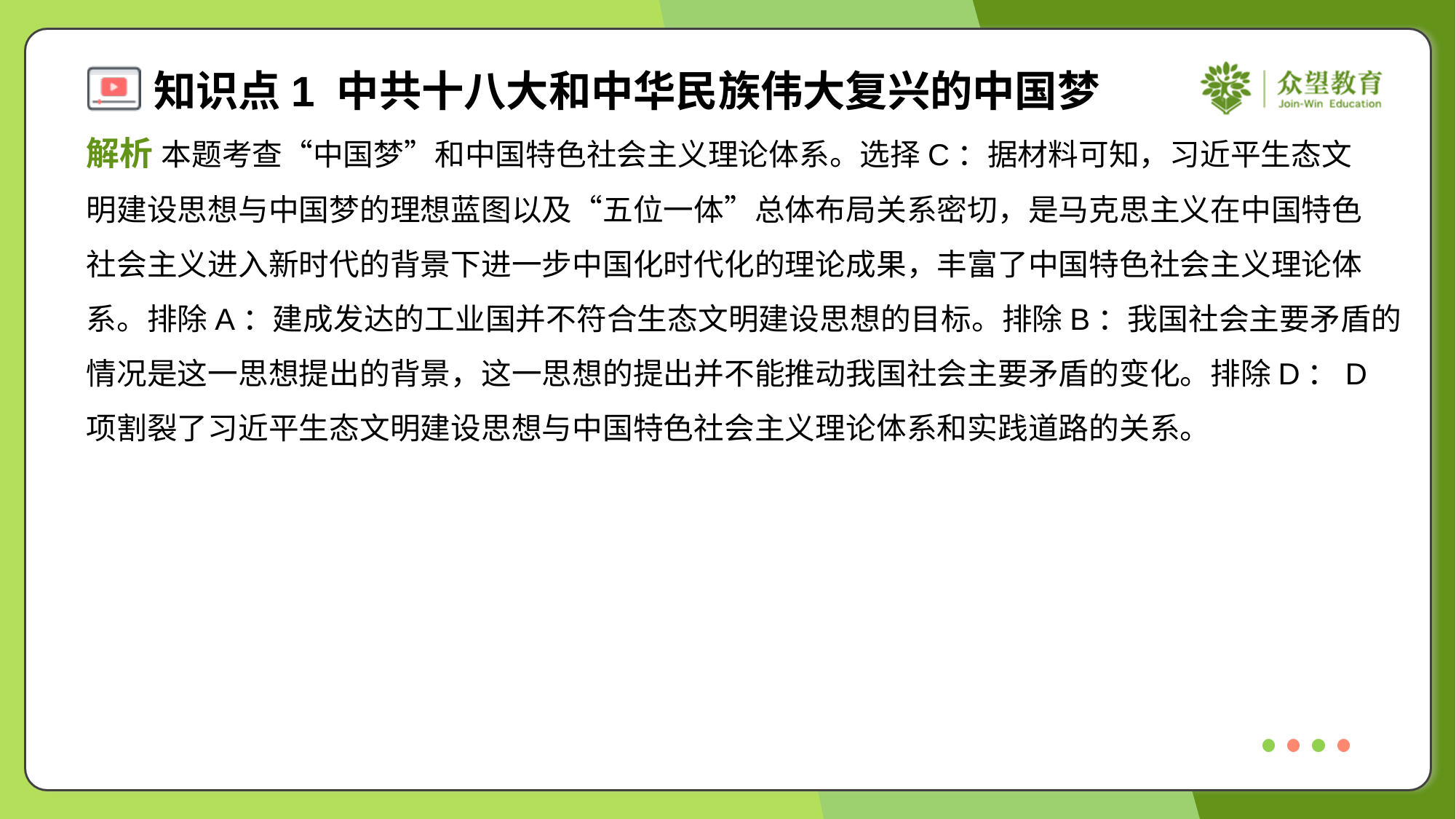

解析 本题考查“中国梦”和中国特色社会主义理论体系。选择C：据材料可知，习近平生态文
明建设思想与中国梦的理想蓝图以及“五位一体”总体布局关系密切，是马克思主义在中国特色
社会主义进入新时代的背景下进一步中国化时代化的理论成果，丰富了中国特色社会主义理论体
系。排除A：建成发达的工业国并不符合生态文明建设思想的目标。排除B：我国社会主要矛盾的
情况是这一思想提出的背景，这一思想的提出并不能推动我国社会主要矛盾的变化。排除D：D
项割裂了习近平生态文明建设思想与中国特色社会主义理论体系和实践道路的关系。